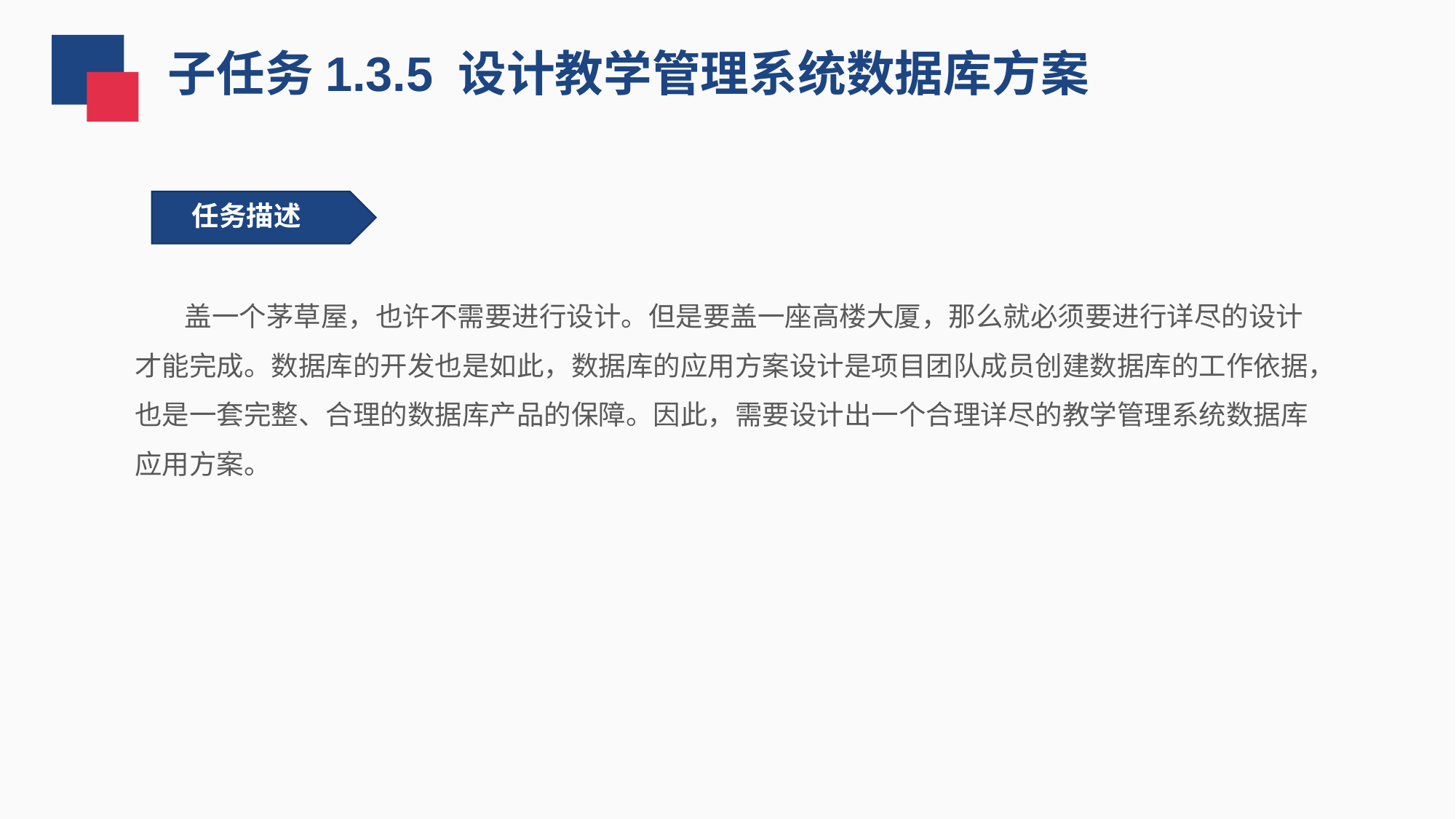

子任务1.3.5 设计教学管理系统数据库方案

任务描述
       盖一个茅草屋，也许不需要进行设计。但是要盖一座高楼大厦，那么就必须要进行详尽的设计才能完成。数据库的开发也是如此，数据库的应用方案设计是项目团队成员创建数据库的工作依据，也是一套完整、合理的数据库产品的保障。因此，需要设计出一个合理详尽的教学管理系统数据库应用方案。